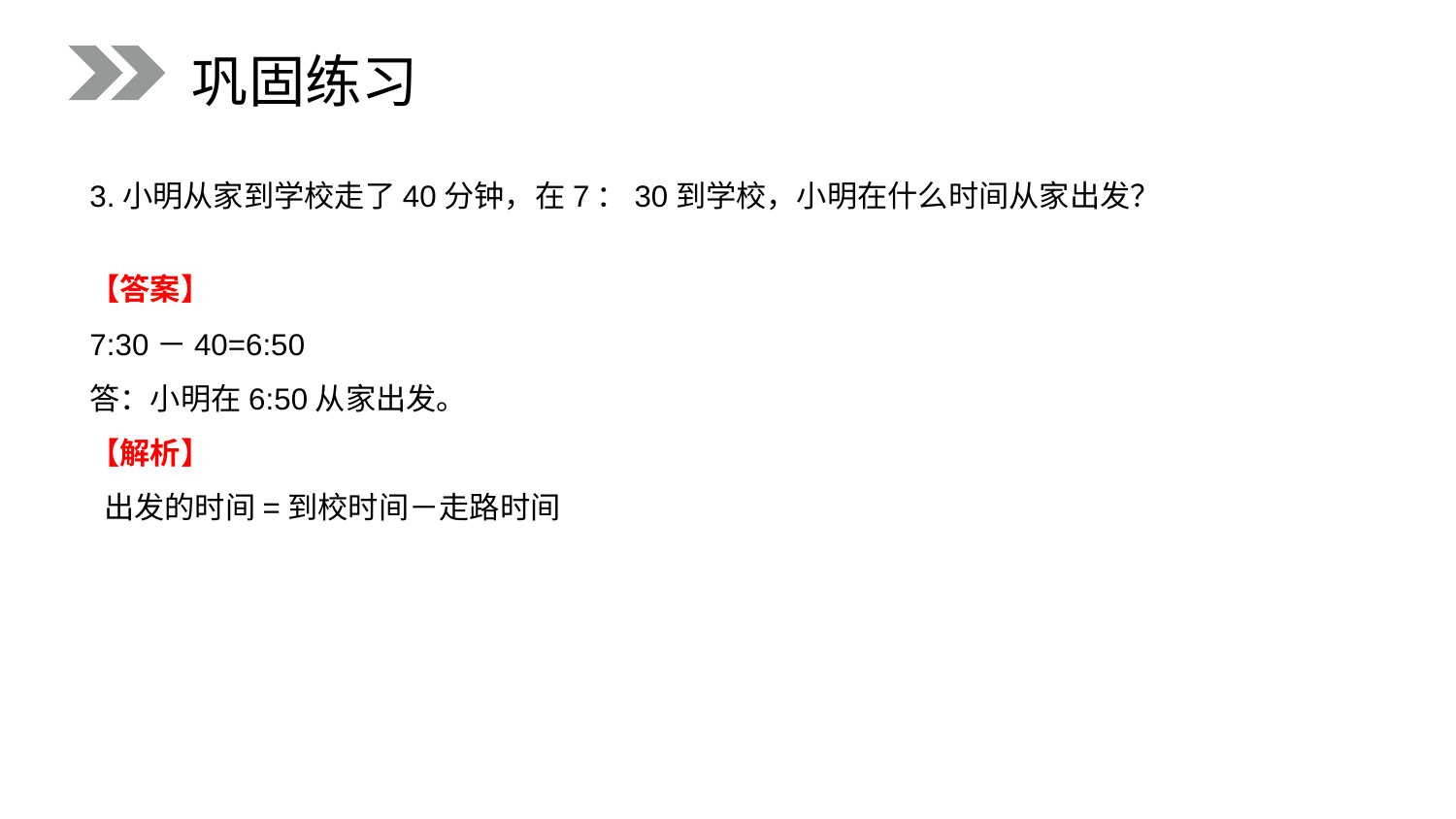

巩固练习
3.小明从家到学校走了40分钟，在7：30到学校，小明在什么时间从家出发？
【答案】
7:30－40=6:50
答：小明在6:50从家出发。
【解析】
 出发的时间=到校时间－走路时间